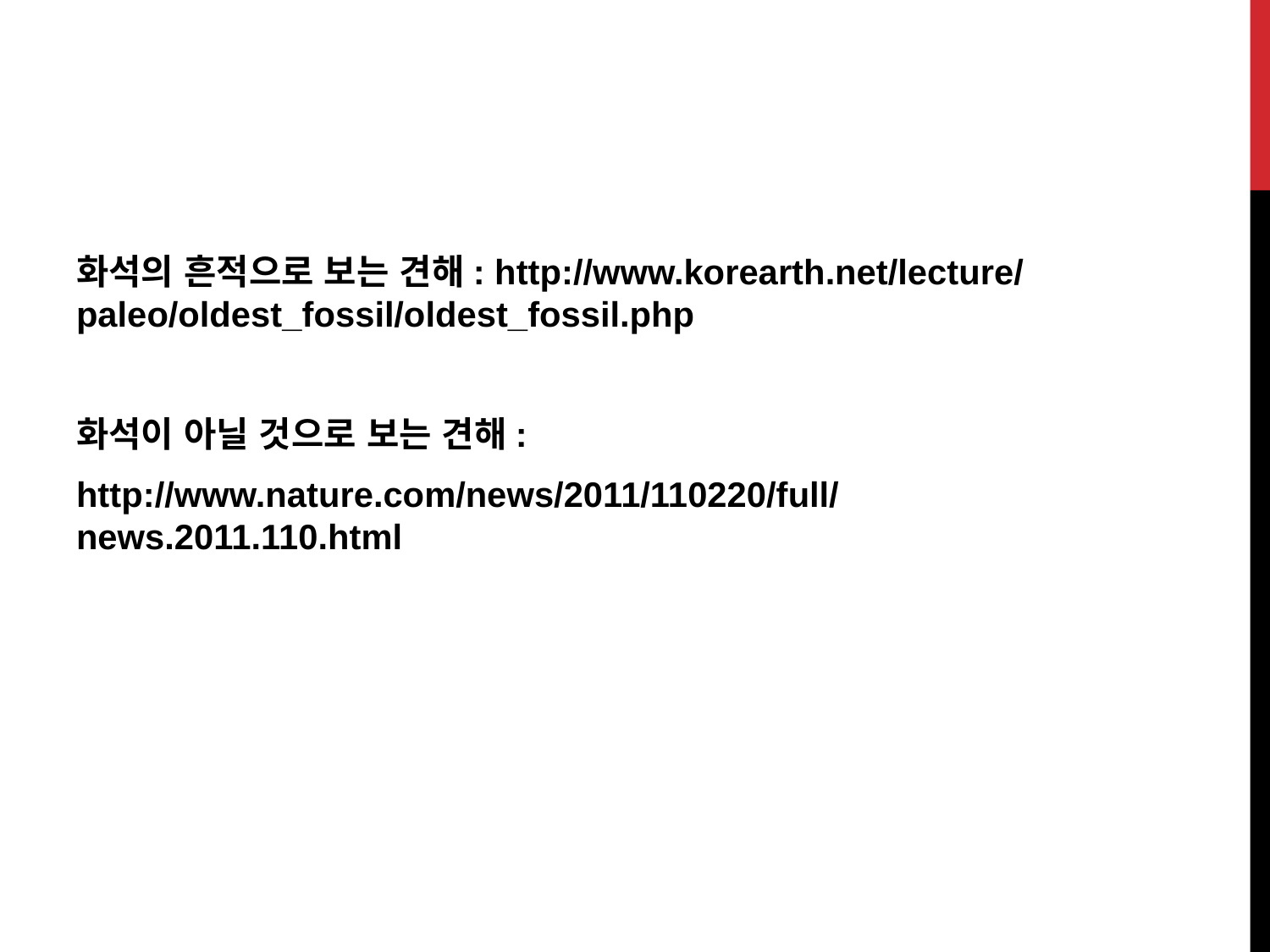

화석의 흔적으로 보는 견해: http://www.korearth.net/lecture/paleo/oldest_fossil/oldest_fossil.php

화석이 아닐 것으로 보는 견해:
http://www.nature.com/news/2011/110220/full/news.2011.110.html